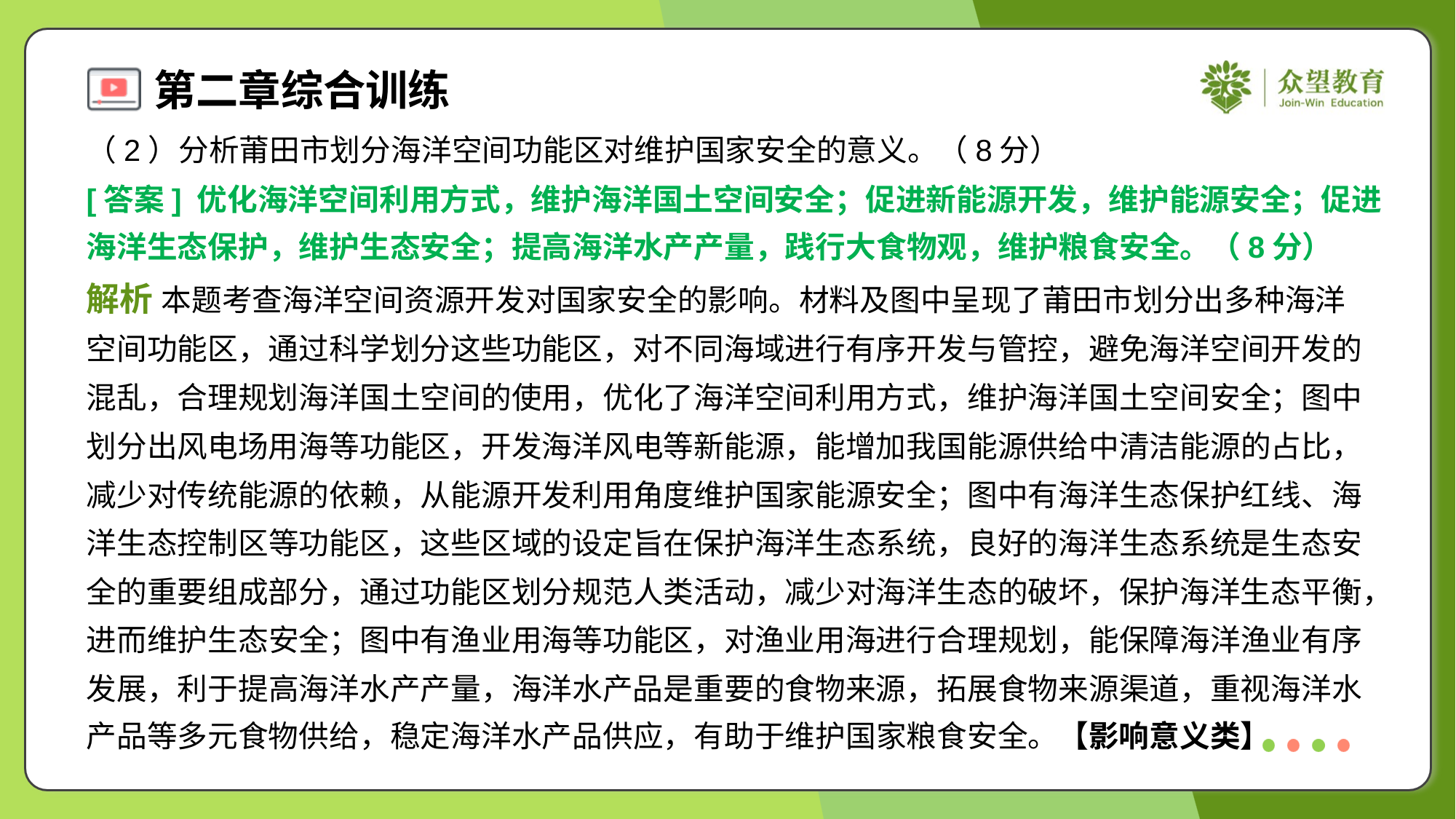

（2）分析莆田市划分海洋空间功能区对维护国家安全的意义。（8分）
[答案] 优化海洋空间利用方式，维护海洋国土空间安全；促进新能源开发，维护能源安全；促进
海洋生态保护，维护生态安全；提高海洋水产产量，践行大食物观，维护粮食安全。（8分）
解析 本题考查海洋空间资源开发对国家安全的影响。材料及图中呈现了莆田市划分出多种海洋
空间功能区，通过科学划分这些功能区，对不同海域进行有序开发与管控，避免海洋空间开发的
混乱，合理规划海洋国土空间的使用，优化了海洋空间利用方式，维护海洋国土空间安全；图中
划分出风电场用海等功能区，开发海洋风电等新能源，能增加我国能源供给中清洁能源的占比，
减少对传统能源的依赖，从能源开发利用角度维护国家能源安全；图中有海洋生态保护红线、海
洋生态控制区等功能区，这些区域的设定旨在保护海洋生态系统，良好的海洋生态系统是生态安
全的重要组成部分，通过功能区划分规范人类活动，减少对海洋生态的破坏，保护海洋生态平衡，
进而维护生态安全；图中有渔业用海等功能区，对渔业用海进行合理规划，能保障海洋渔业有序
发展，利于提高海洋水产产量，海洋水产品是重要的食物来源，拓展食物来源渠道，重视海洋水
产品等多元食物供给，稳定海洋水产品供应，有助于维护国家粮食安全。【影响意义类】